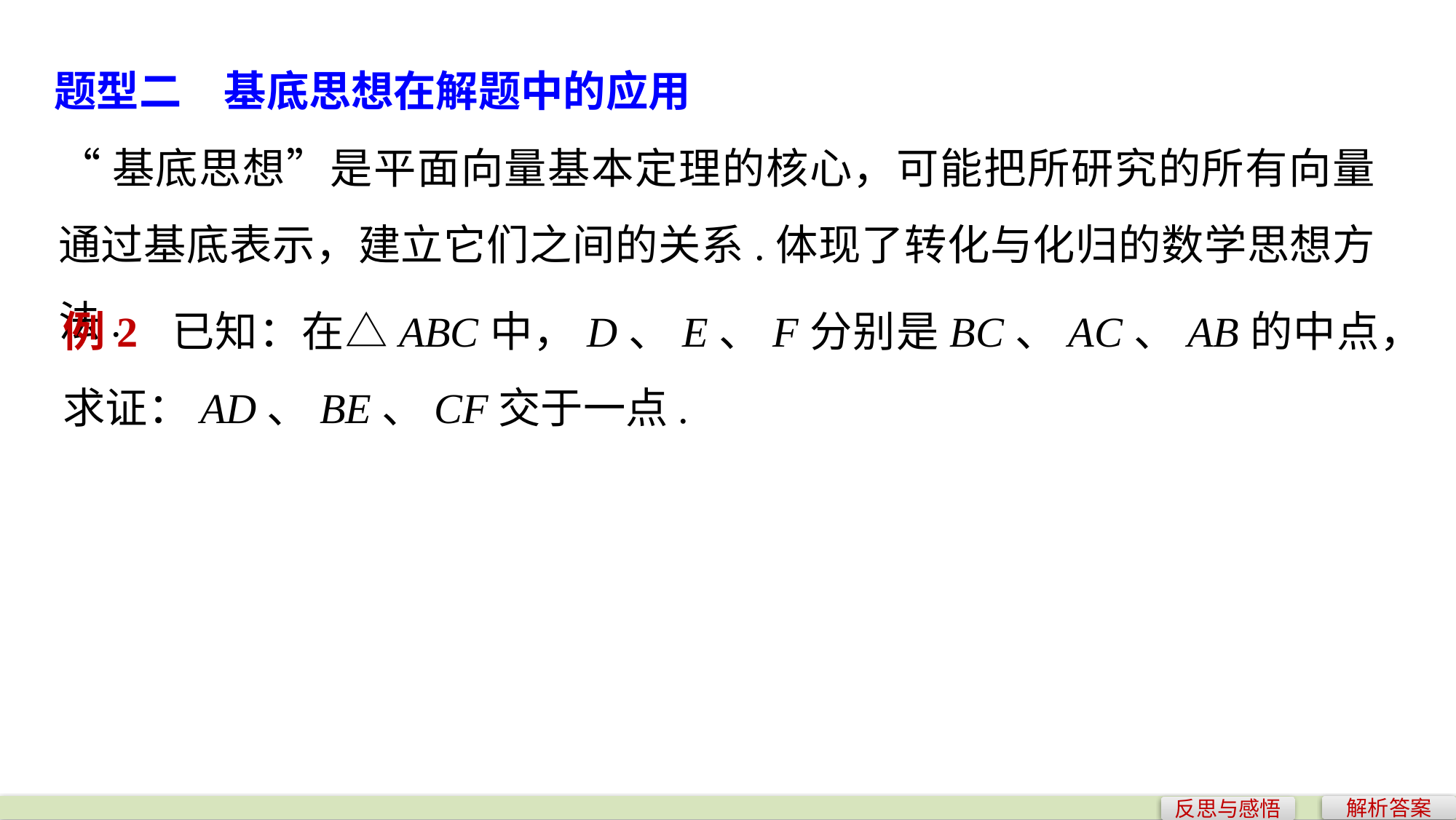

题型二　基底思想在解题中的应用
“基底思想”是平面向量基本定理的核心，可能把所研究的所有向量通过基底表示，建立它们之间的关系.体现了转化与化归的数学思想方法.
例2  已知：在△ABC中，D、E、F分别是BC、AC、AB的中点，求证：AD、BE、CF交于一点.
解析答案

反思与感悟